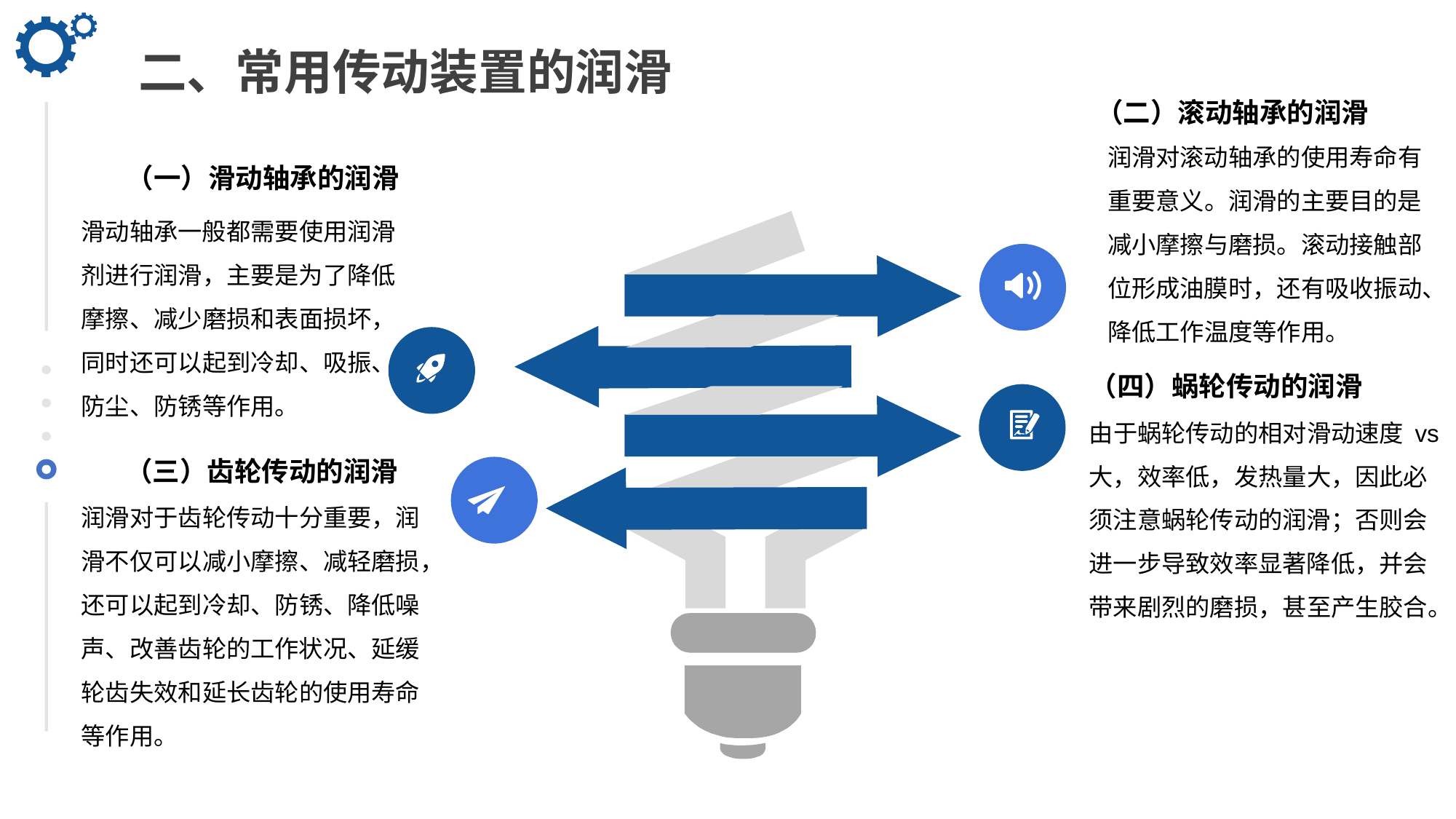

二、常用传动装置的润滑
（二）滚动轴承的润滑
润滑对滚动轴承的使用寿命有重要意义。润滑的主要目的是减小摩擦与磨损。滚动接触部位形成油膜时，还有吸收振动、降低工作温度等作用。
（一）滑动轴承的润滑
滑动轴承一般都需要使用润滑剂进行润滑，主要是为了降低摩擦、减少磨损和表面损坏，同时还可以起到冷却、吸振、防尘、防锈等作用。

（四）蜗轮传动的润滑

由于蜗轮传动的相对滑动速度 vs 大，效率低，发热量大，因此必须注意蜗轮传动的润滑；否则会进一步导致效率显著降低，并会带来剧烈的磨损，甚至产生胶合。

（三）齿轮传动的润滑

润滑对于齿轮传动十分重要，润滑不仅可以减小摩擦、减轻磨损，还可以起到冷却、防锈、降低噪声、改善齿轮的工作状况、延缓轮齿失效和延长齿轮的使用寿命等作用。

21